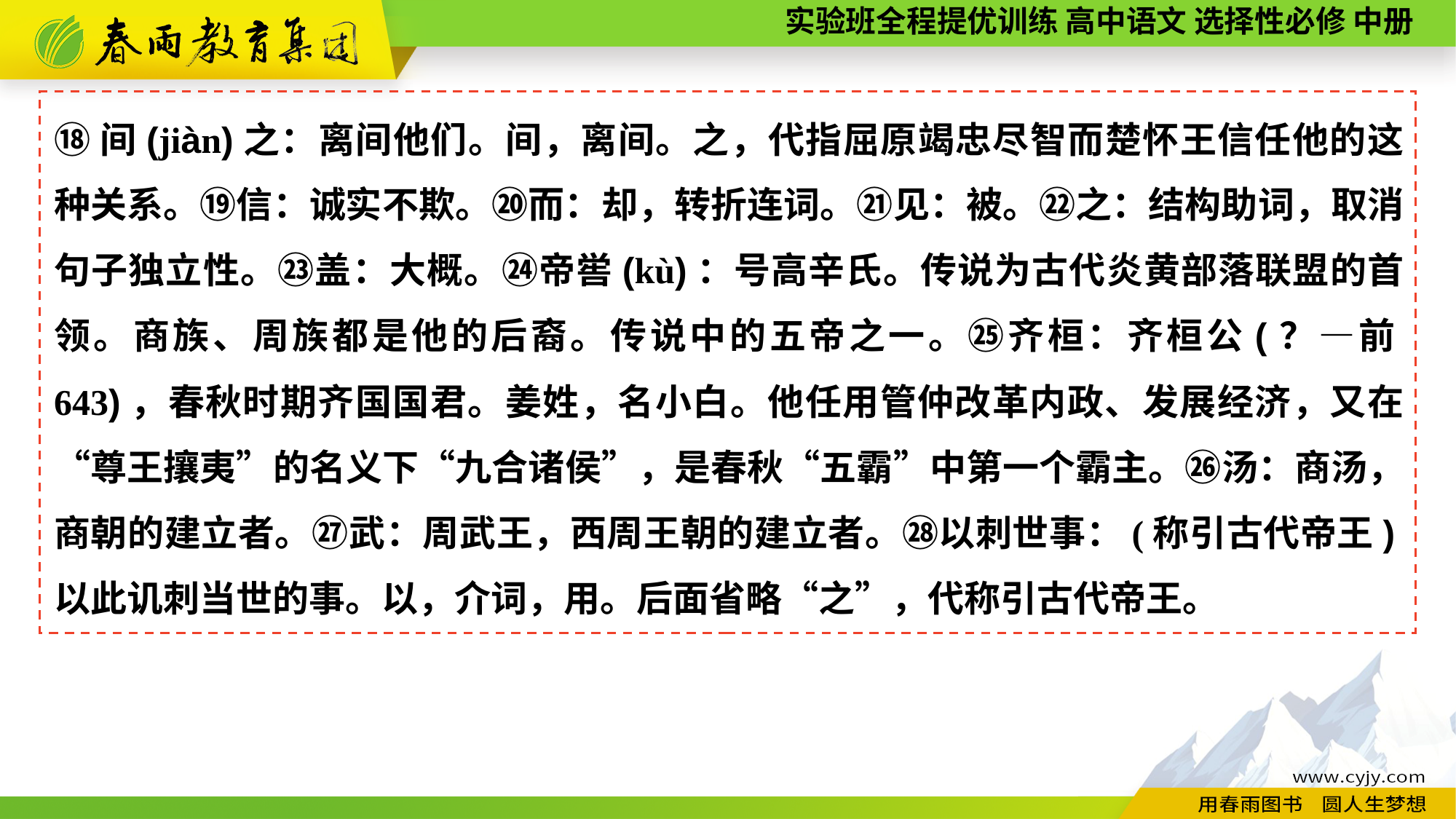

⑱间(jiàn)之：离间他们。间，离间。之，代指屈原竭忠尽智而楚怀王信任他的这种关系。⑲信：诚实不欺。⑳而：却，转折连词。㉑见：被。㉒之：结构助词，取消句子独立性。㉓盖：大概。㉔帝喾(kù)：号高辛氏。传说为古代炎黄部落联盟的首领。商族、周族都是他的后裔。传说中的五帝之一。㉕齐桓：齐桓公(？—前643)，春秋时期齐国国君。姜姓，名小白。他任用管仲改革内政、发展经济，又在“尊王攘夷”的名义下“九合诸侯”，是春秋“五霸”中第一个霸主。㉖汤：商汤，商朝的建立者。㉗武：周武王，西周王朝的建立者。㉘以刺世事：(称引古代帝王)以此讥刺当世的事。以，介词，用。后面省略“之”，代称引古代帝王。